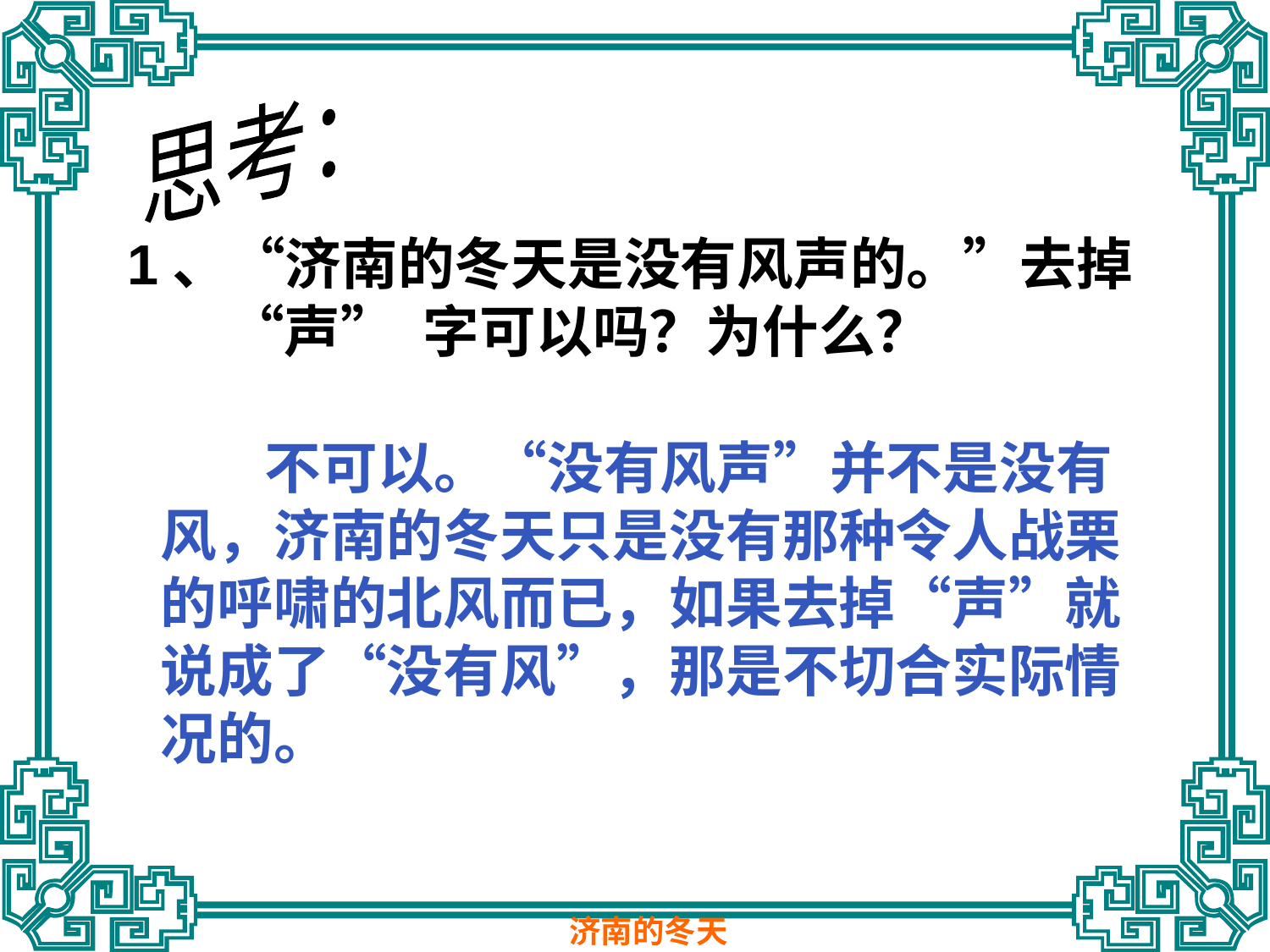

思考：
1、“济南的冬天是没有风声的。”去掉“声”  字可以吗？为什么？
       不可以。“没有风声”并不是没有风，济南的冬天只是没有那种令人战栗的呼啸的北风而已，如果去掉“声”就说成了“没有风”，那是不切合实际情况的。